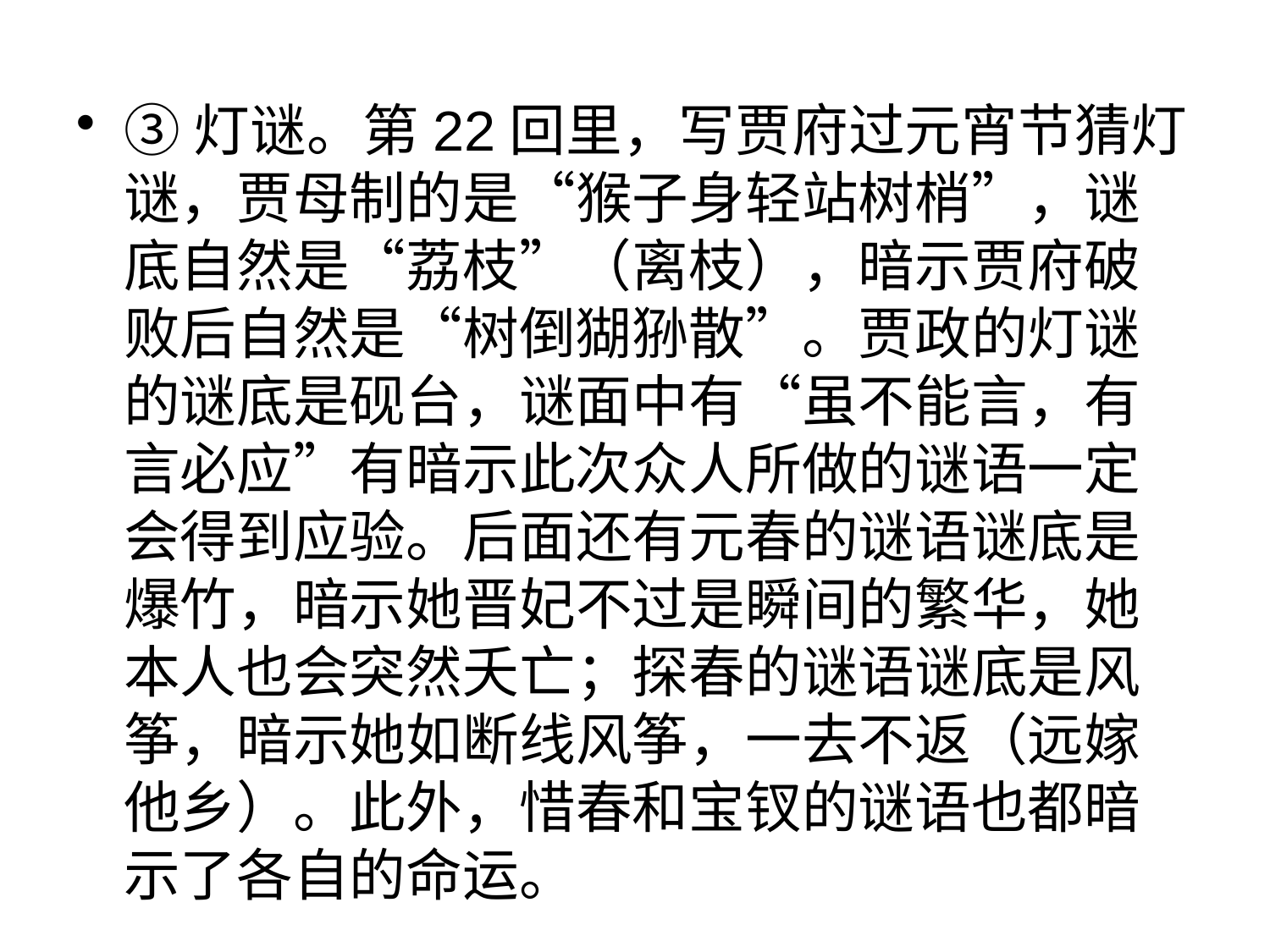

#
③灯谜。第22回里，写贾府过元宵节猜灯谜，贾母制的是“猴子身轻站树梢”，谜底自然是“荔枝”（离枝），暗示贾府破败后自然是“树倒猢狲散”。贾政的灯谜的谜底是砚台，谜面中有“虽不能言，有言必应”有暗示此次众人所做的谜语一定会得到应验。后面还有元春的谜语谜底是爆竹，暗示她晋妃不过是瞬间的繁华，她本人也会突然夭亡；探春的谜语谜底是风筝，暗示她如断线风筝，一去不返（远嫁他乡）。此外，惜春和宝钗的谜语也都暗示了各自的命运。